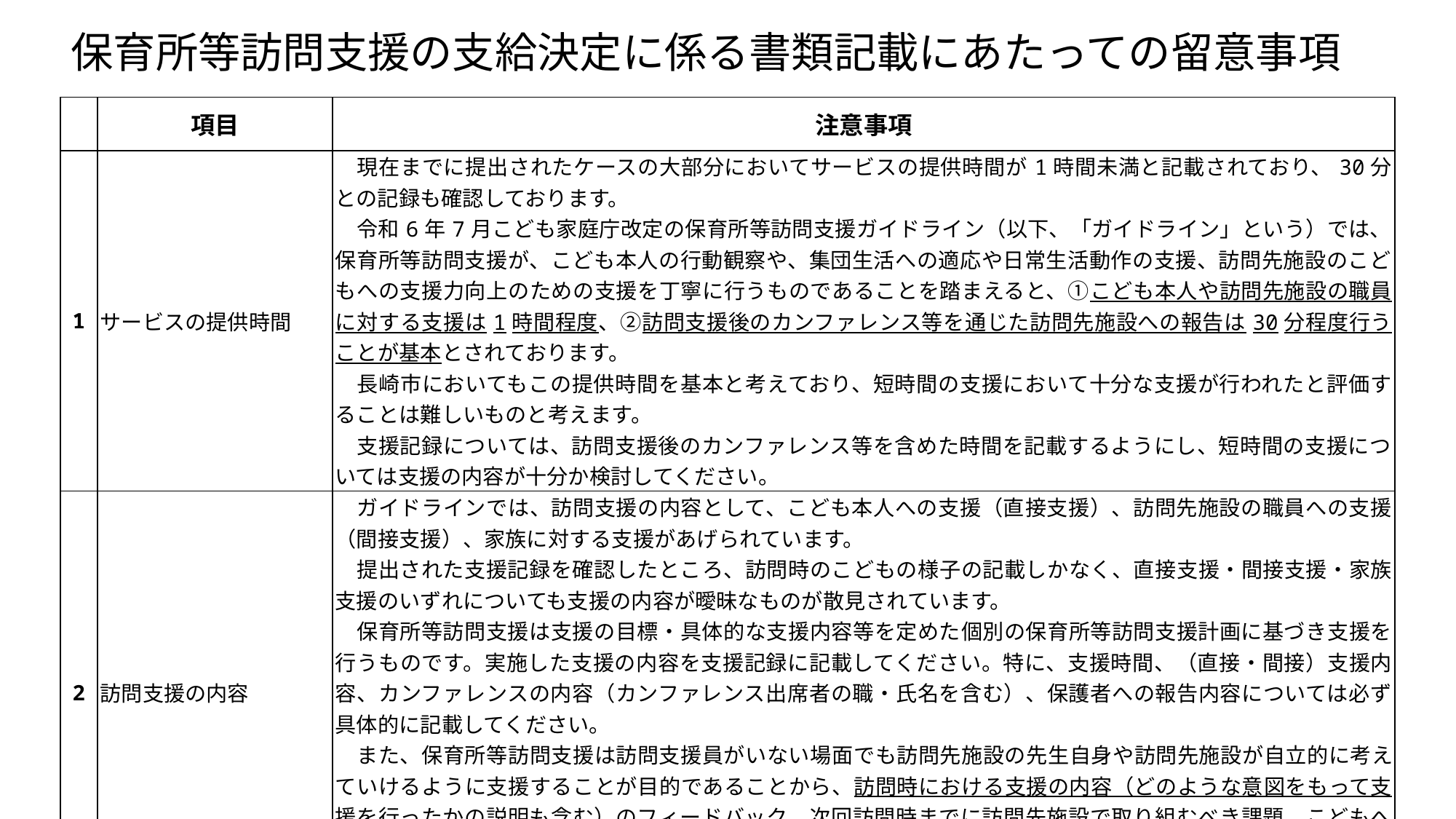

保育所等訪問支援の支給決定に係る書類記載にあたっての留意事項
|  | 項目 | 注意事項 |
| --- | --- | --- |
| 1 | サービスの提供時間 | 現在までに提出されたケースの大部分においてサービスの提供時間が1時間未満と記載されており、30分との記録も確認しております。 　令和6年7月こども家庭庁改定の保育所等訪問支援ガイドライン（以下、「ガイドライン」という）では、保育所等訪問支援が、こども本人の行動観察や、集団生活への適応や日常生活動作の支援、訪問先施設のこどもへの支援力向上のための支援を丁寧に行うものであることを踏まえると、①こども本人や訪問先施設の職員に対する支援は1時間程度、②訪問支援後のカンファレンス等を通じた訪問先施設への報告は30分程度行うことが基本とされております。 　長崎市においてもこの提供時間を基本と考えており、短時間の支援において十分な支援が行われたと評価することは難しいものと考えます。 　支援記録については、訪問支援後のカンファレンス等を含めた時間を記載するようにし、短時間の支援については支援の内容が十分か検討してください。 |
| 2 | 訪問支援の内容 | ガイドラインでは、訪問支援の内容として、こども本人への支援（直接支援）、訪問先施設の職員への支援（間接支援）、家族に対する支援があげられています。 　提出された支援記録を確認したところ、訪問時のこどもの様子の記載しかなく、直接支援・間接支援・家族支援のいずれについても支援の内容が曖昧なものが散見されています。 　保育所等訪問支援は支援の目標・具体的な支援内容等を定めた個別の保育所等訪問支援計画に基づき支援を行うものです。実施した支援の内容を支援記録に記載してください。特に、支援時間、（直接・間接）支援内容、カンファレンスの内容（カンファレンス出席者の職・氏名を含む）、保護者への報告内容については必ず具体的に記載してください。 　また、保育所等訪問支援は訪問支援員がいない場面でも訪問先施設の先生自身や訪問先施設が自立的に考えていけるように支援することが目的であることから、訪問時における支援の内容（どのような意図をもって支援を行ったかの説明も含む）のフィードバック、次回訪問時までに訪問先施設で取り組むべき課題、こどもへの関わりにおいて留意すべき点などについてしっかりと伝達することが重要であることを再度確認し、訪問支援員に周知してください。 |